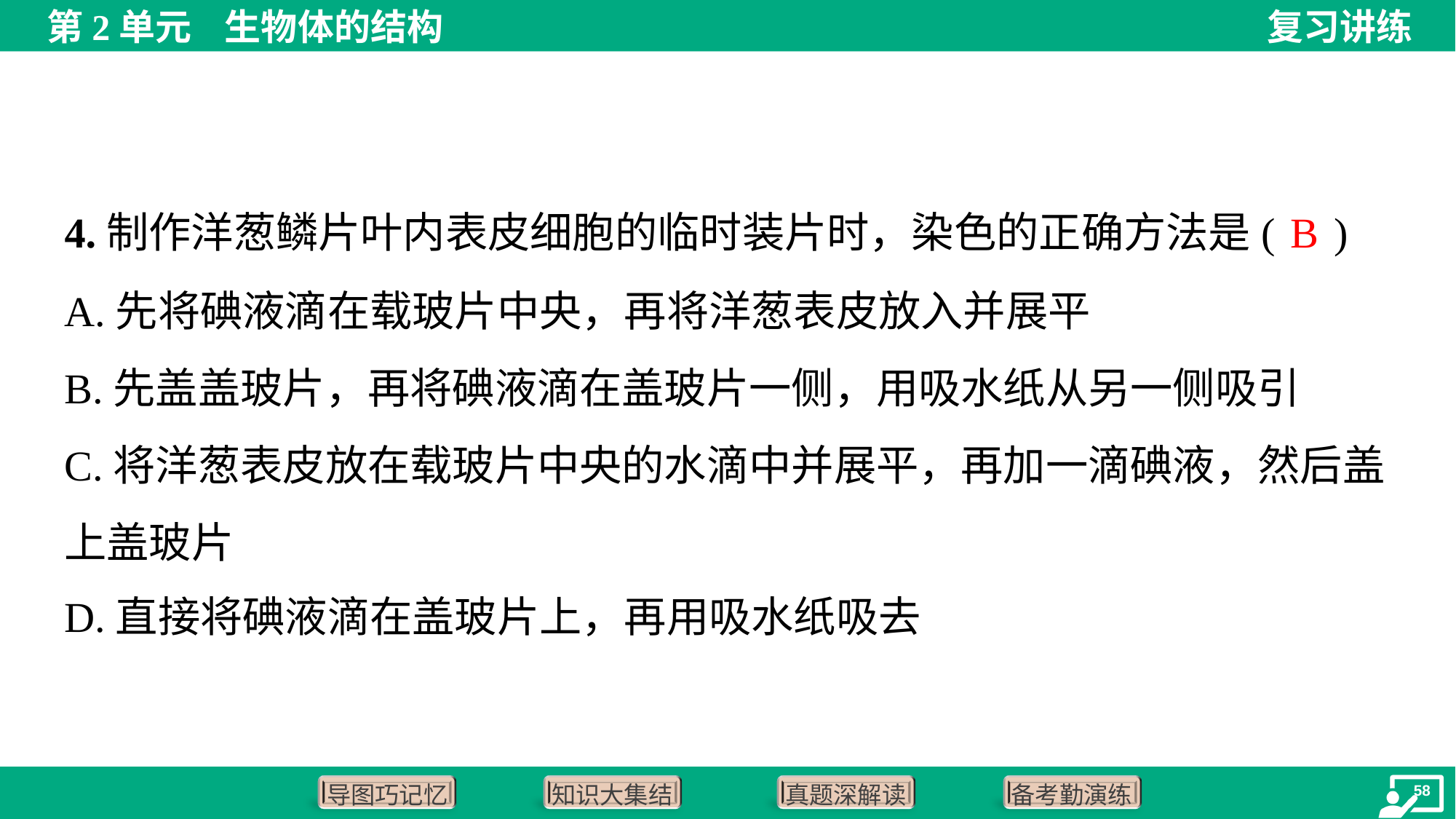

B
4.制作洋葱鳞片叶内表皮细胞的临时装片时，染色的正确方法是(     )
A.先将碘液滴在载玻片中央，再将洋葱表皮放入并展平
B.先盖盖玻片，再将碘液滴在盖玻片一侧，用吸水纸从另一侧吸引
C.将洋葱表皮放在载玻片中央的水滴中并展平，再加一滴碘液，然后盖
上盖玻片
D.直接将碘液滴在盖玻片上，再用吸水纸吸去